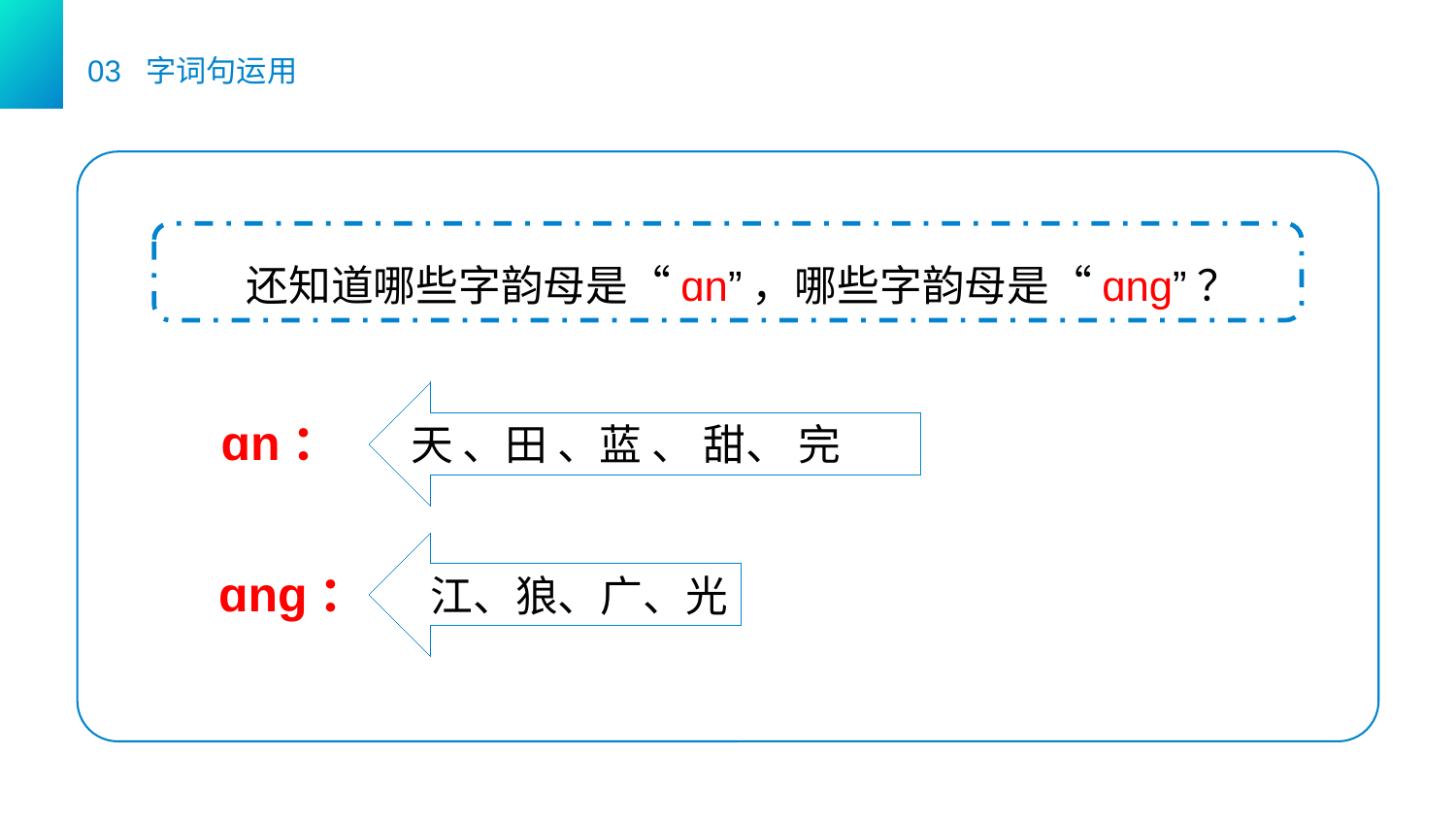

03  字词句运用

       还知道哪些字韵母是“ɑn”，哪些字韵母是“ɑnɡ”？
天 、田 、蓝 、 甜、 完
ɑn：
 江、狼、广、光
ɑnɡ：